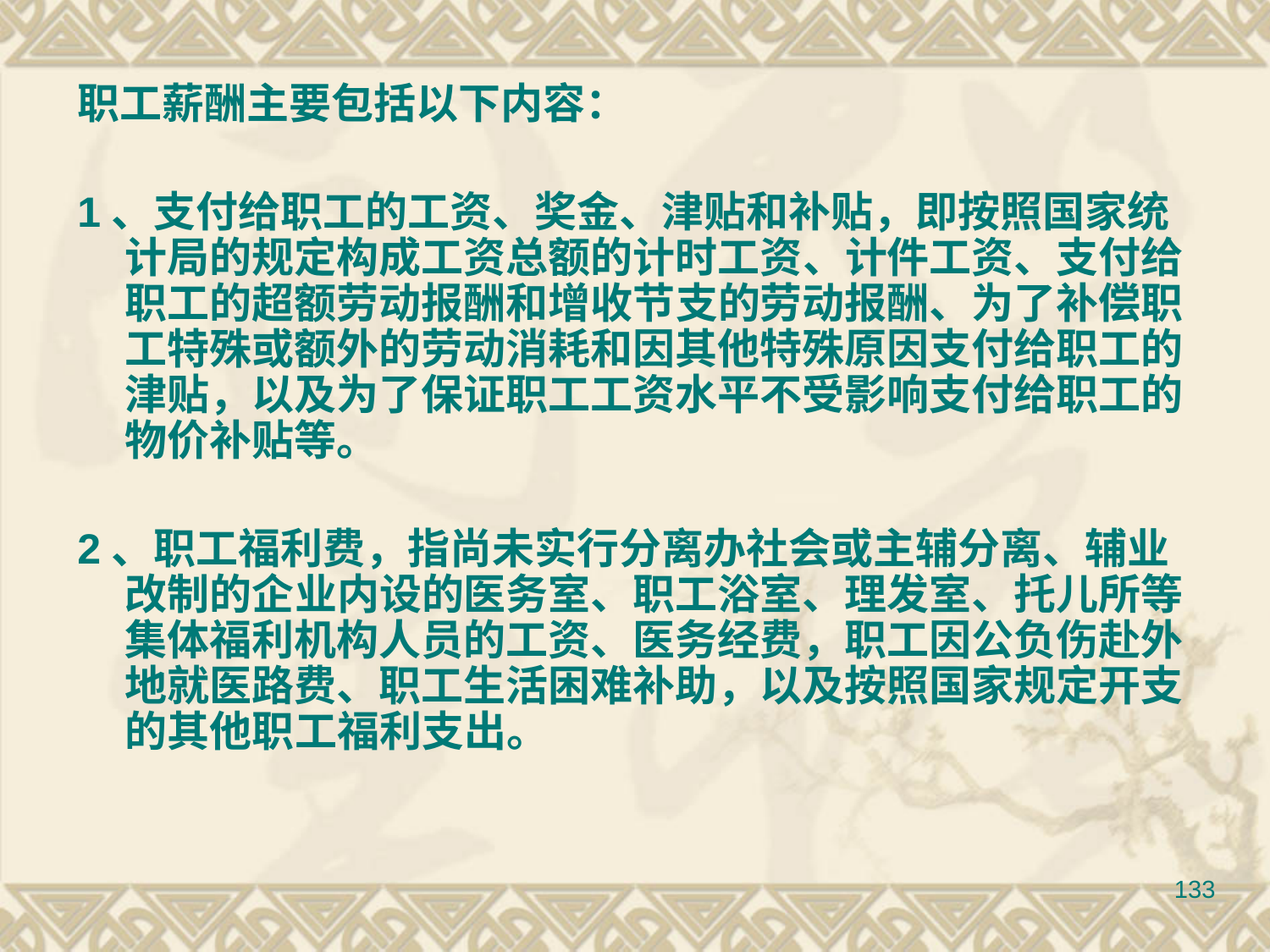

职工薪酬主要包括以下内容：

1、支付给职工的工资、奖金、津贴和补贴，即按照国家统计局的规定构成工资总额的计时工资、计件工资、支付给职工的超额劳动报酬和增收节支的劳动报酬、为了补偿职工特殊或额外的劳动消耗和因其他特殊原因支付给职工的津贴，以及为了保证职工工资水平不受影响支付给职工的物价补贴等。

2、职工福利费，指尚未实行分离办社会或主辅分离、辅业改制的企业内设的医务室、职工浴室、理发室、托儿所等集体福利机构人员的工资、医务经费，职工因公负伤赴外地就医路费、职工生活困难补助，以及按照国家规定开支的其他职工福利支出。

133